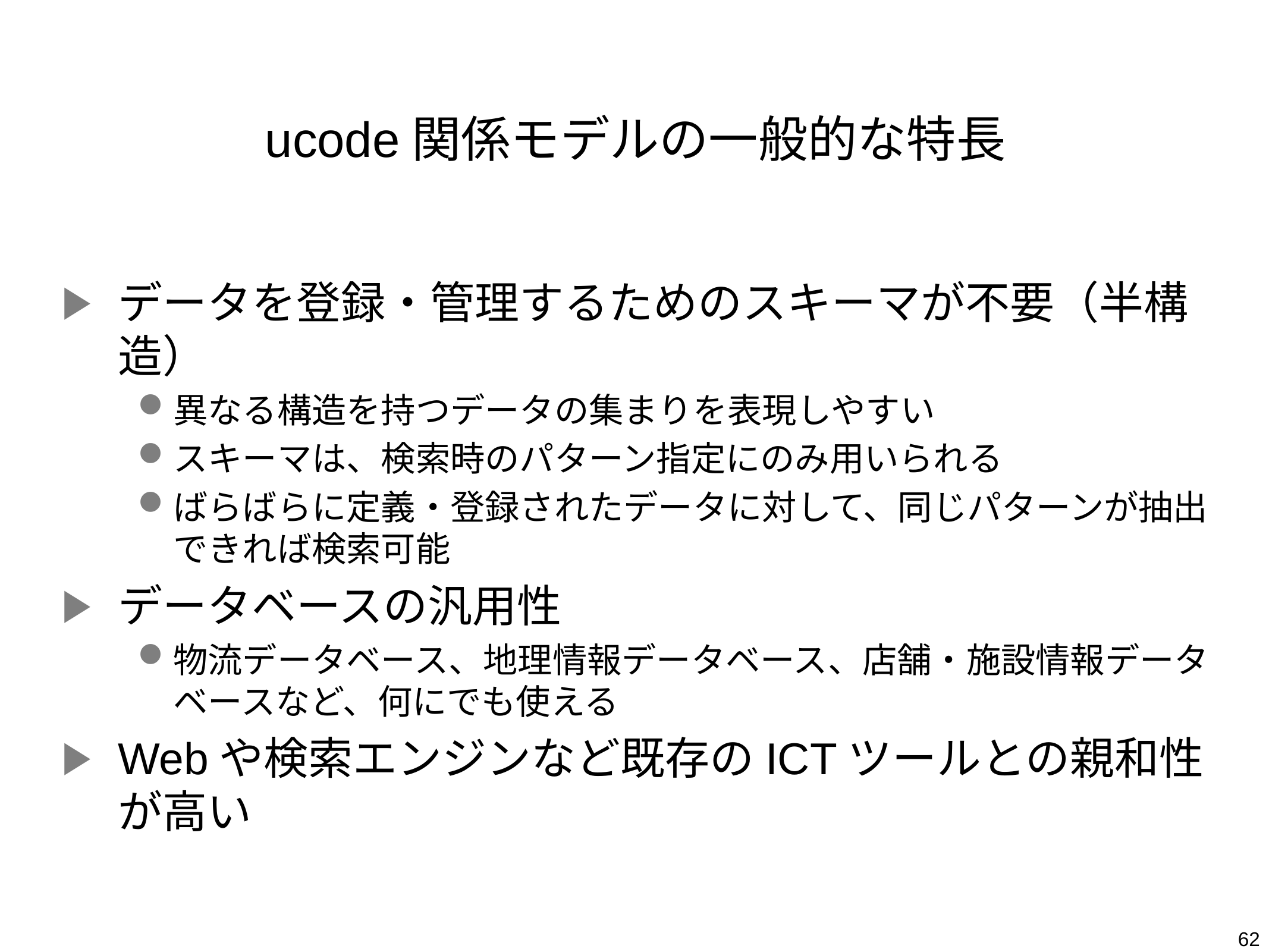

# ucode関係モデルの一般的な特長
データを登録・管理するためのスキーマが不要（半構造）
異なる構造を持つデータの集まりを表現しやすい
スキーマは、検索時のパターン指定にのみ用いられる
ばらばらに定義・登録されたデータに対して、同じパターンが抽出できれば検索可能
データベースの汎用性
物流データベース、地理情報データベース、店舗・施設情報データベースなど、何にでも使える
Webや検索エンジンなど既存のICTツールとの親和性が高い
62